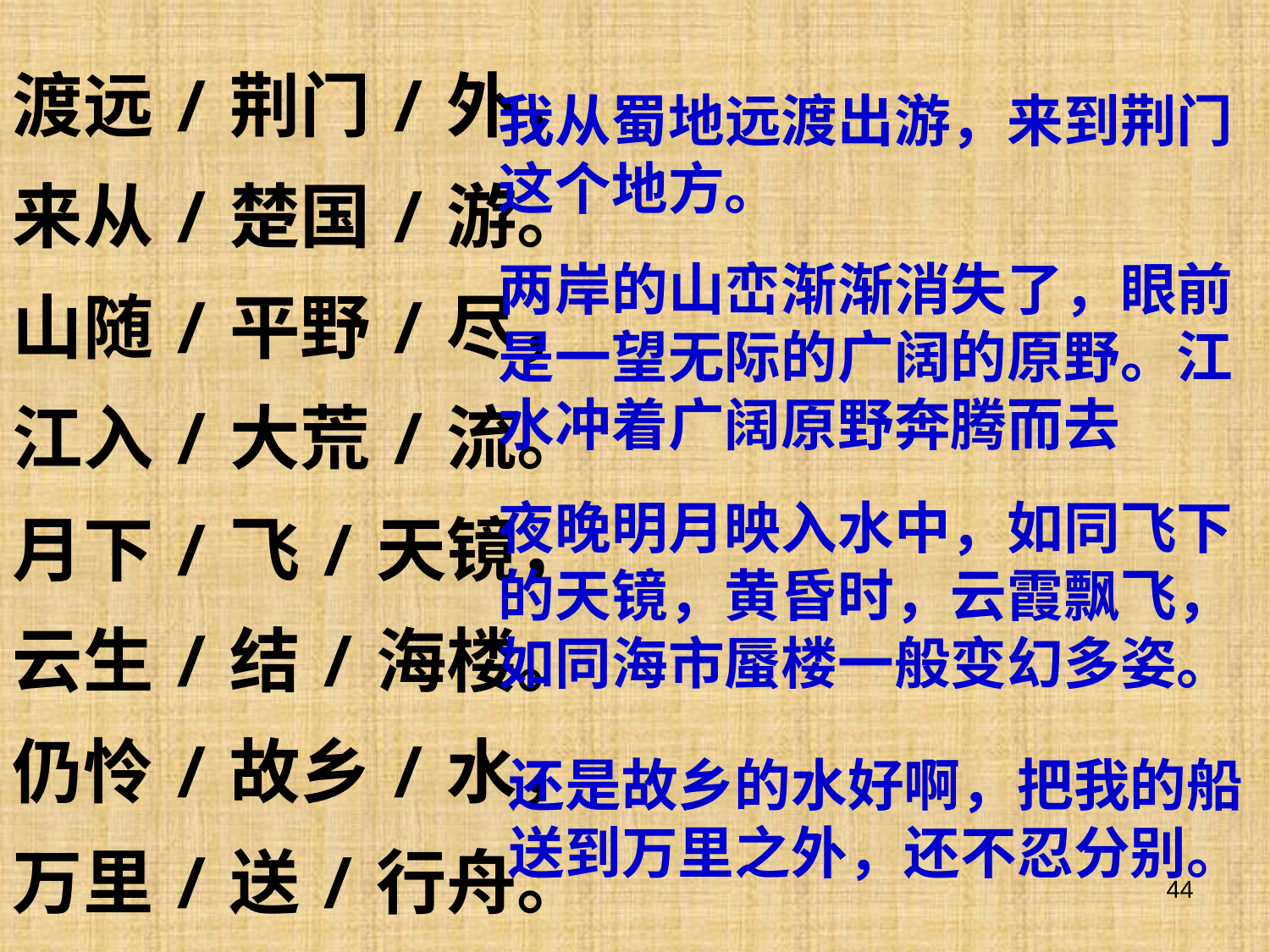

渡远/荆门/外，
来从/楚国/游。
山随/平野/尽，
江入/大荒/流。
月下/飞/天镜，
云生/结/海楼。
仍怜/故乡/水，
万里/送/行舟。
我从蜀地远渡出游，来到荆门这个地方。
两岸的山峦渐渐消失了，眼前是一望无际的广阔的原野。江水冲着广阔原野奔腾而去
夜晚明月映入水中，如同飞下的天镜，黄昏时，云霞飘飞，如同海市蜃楼一般变幻多姿。
还是故乡的水好啊，把我的船送到万里之外，还不忍分别。
44